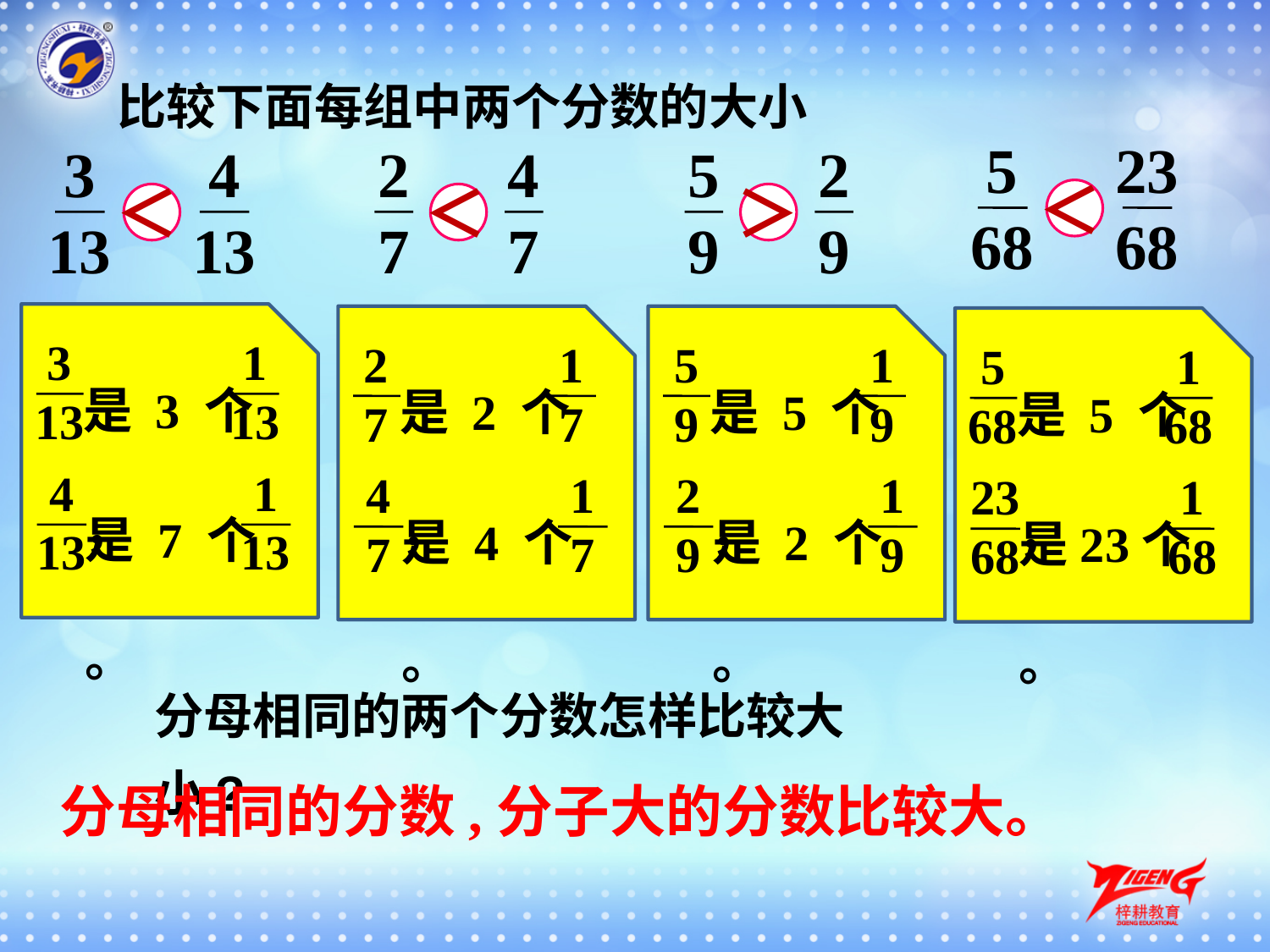

比较下面每组中两个分数的大小
5
68

23
68

3
13

4
13

2
7

4
7

5
9

2
9

＜
＜
＜
＞

是 3 个     ，
3
13

1
13

是 2 个     ，
2
7

1
7

是 5 个     ，
5
9

1
9

是 5 个     ，
5
68

1
68

是 7 个     。
4
13

1
13

是 4 个     。
4
7

1
7

是 2 个     。
2
9

1
9

是23个     。
23
68

1
68

分母相同的两个分数怎样比较大小?
分母相同的分数,分子大的分数比较大。